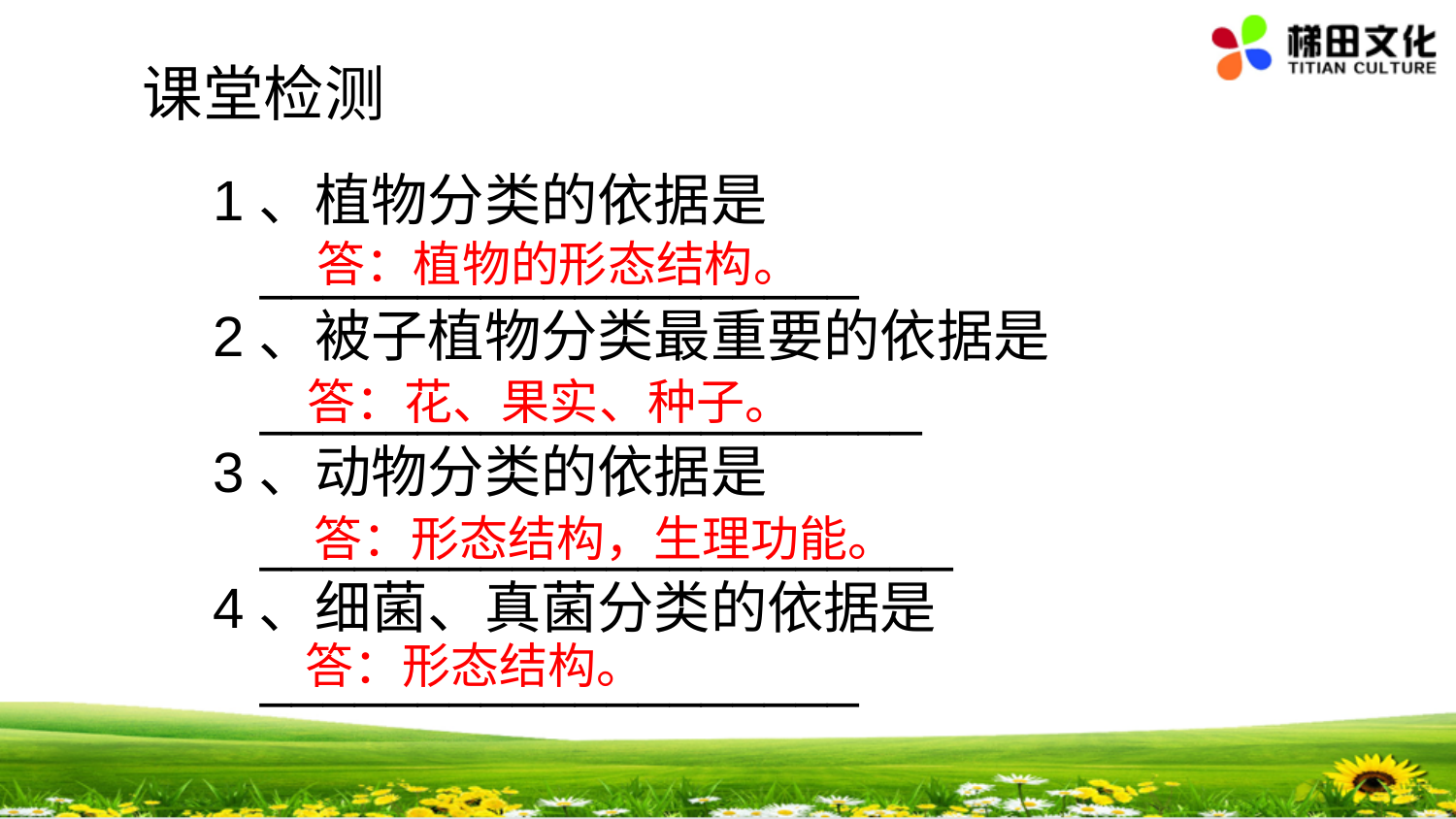

课堂检测
1、植物分类的依据是
   ___________________
2、被子植物分类最重要的依据是
   _____________________
3、动物分类的依据是
   ______________________
4、细菌、真菌分类的依据是
   ___________________
答：植物的形态结构。
答：花、果实、种子。
答：形态结构，生理功能。
答：形态结构。